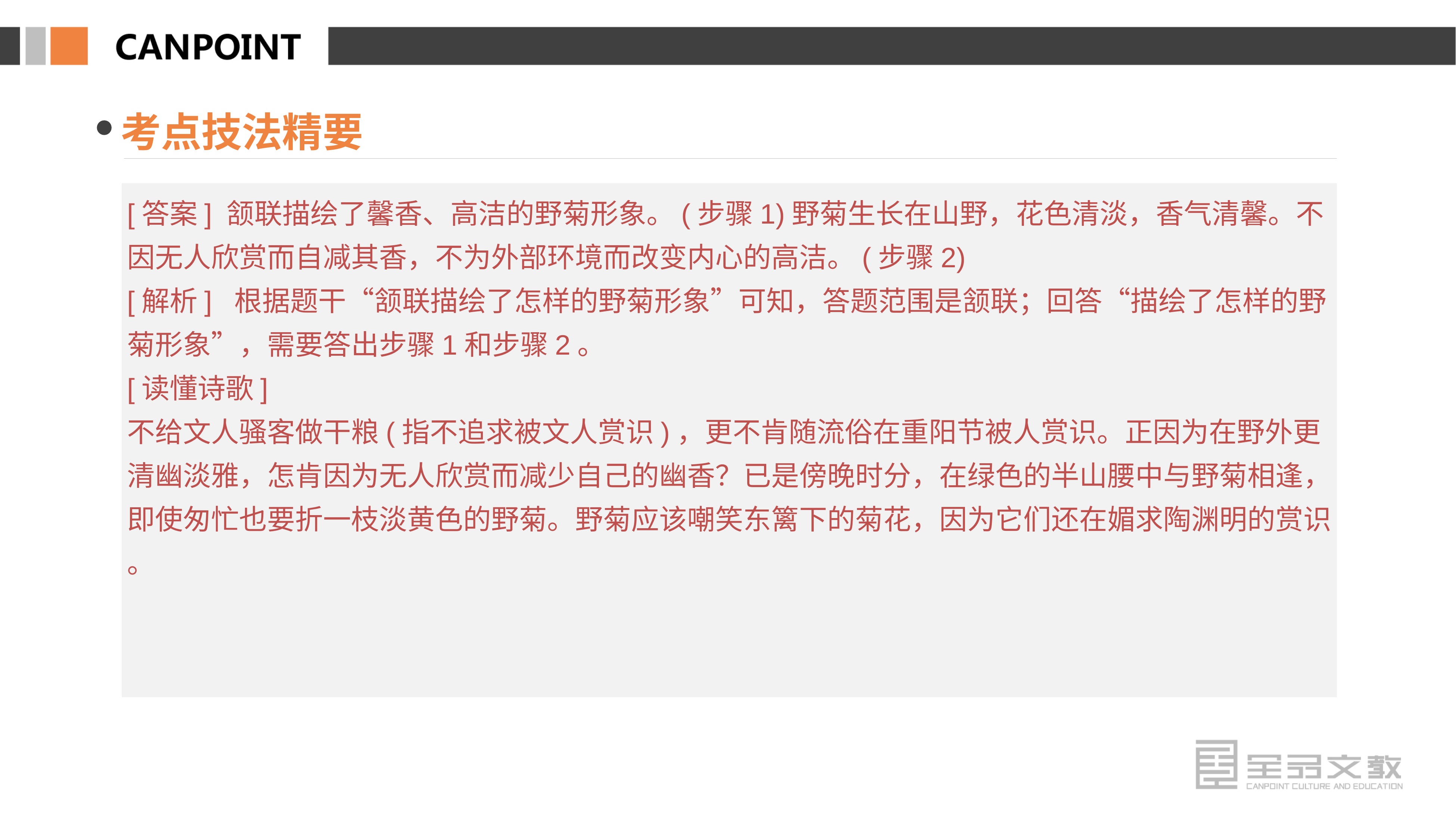

考点技法精要

[答案] 颔联描绘了馨香、高洁的野菊形象。(步骤1)野菊生长在山野，花色清淡，香气清馨。不因无人欣赏而自减其香，不为外部环境而改变内心的高洁。(步骤2)
[解析]  根据题干“颔联描绘了怎样的野菊形象”可知，答题范围是颔联；回答“描绘了怎样的野菊形象”，需要答出步骤1和步骤2。
[读懂诗歌]
不给文人骚客做干粮(指不追求被文人赏识)，更不肯随流俗在重阳节被人赏识。正因为在野外更清幽淡雅，怎肯因为无人欣赏而减少自己的幽香？已是傍晚时分，在绿色的半山腰中与野菊相逢，即使匆忙也要折一枝淡黄色的野菊。野菊应该嘲笑东篱下的菊花，因为它们还在媚求陶渊明的赏识 。